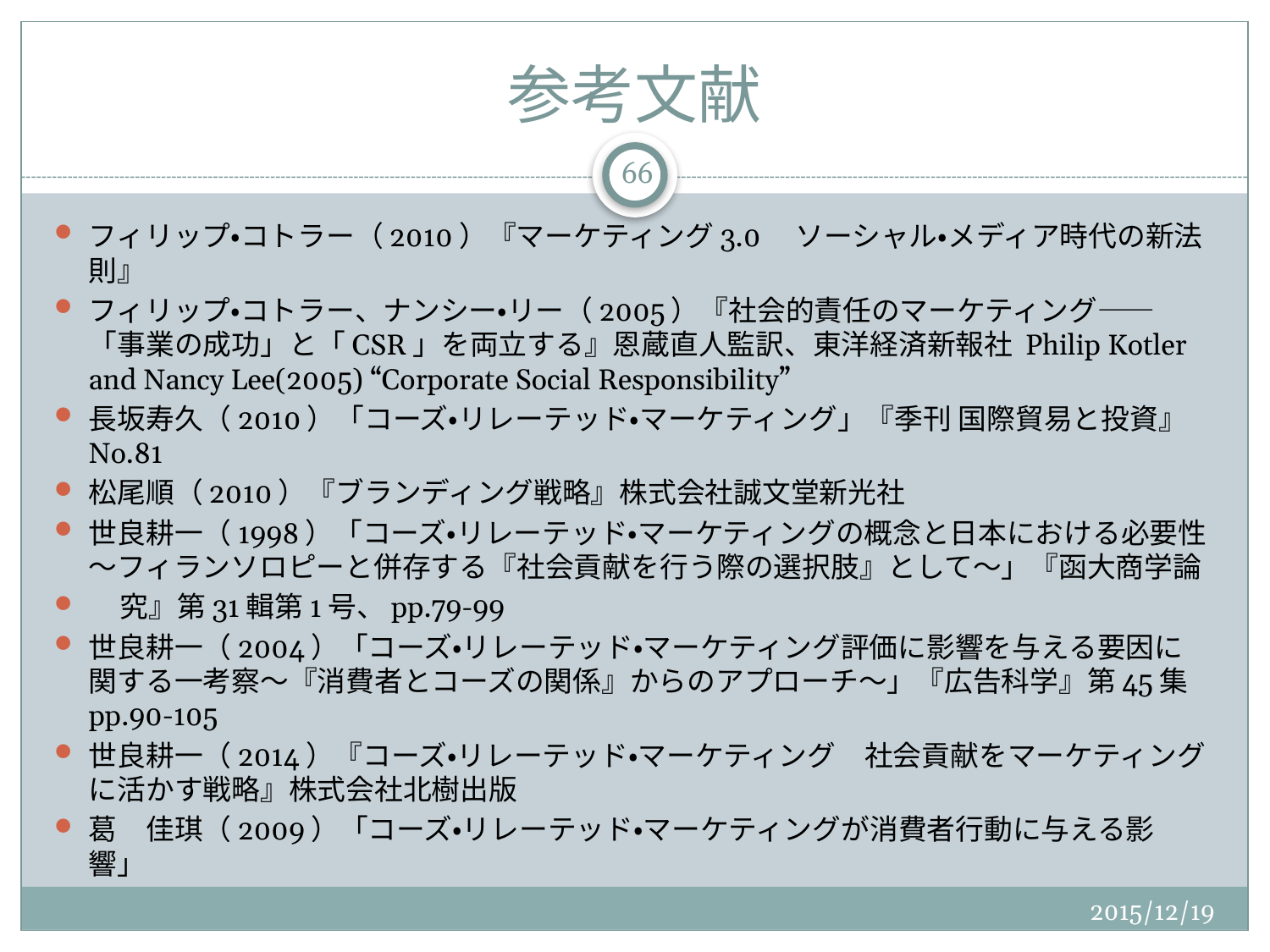

# 参考文献
66
フィリップ・コトラー（2010）『マーケティング3.0　ソーシャル・メディア時代の新法則』
フィリップ・コトラー、ナンシー・リー（2005）『社会的責任のマーケティング――「事業の成功」と「CSR」を両立する』恩蔵直人監訳、東洋経済新報社 Philip Kotler and Nancy Lee(2005) “Corporate Social Responsibility”
長坂寿久（2010）「コーズ・リレーテッド・マーケティング」『季刊 国際貿易と投資』No.81
松尾順（2010）『ブランディング戦略』株式会社誠文堂新光社
世良耕一（1998）「コーズ・リレーテッド・マーケティングの概念と日本における必要性～フィランソロピーと併存する『社会貢献を行う際の選択肢』として～」『函大商学論
    究』第31輯第1号、pp.79-99
世良耕一（2004）「コーズ・リレーテッド・マーケティング評価に影響を与える要因に関する一考察～『消費者とコーズの関係』からのアプローチ～」『広告科学』第45集pp.90-105
世良耕一（2014）『コーズ・リレーテッド・マーケティング　社会貢献をマーケティングに活かす戦略』株式会社北樹出版
葛　佳琪（2009）「コーズ・リレーテッド・マーケティングが消費者行動に与える影響」

2015/12/19